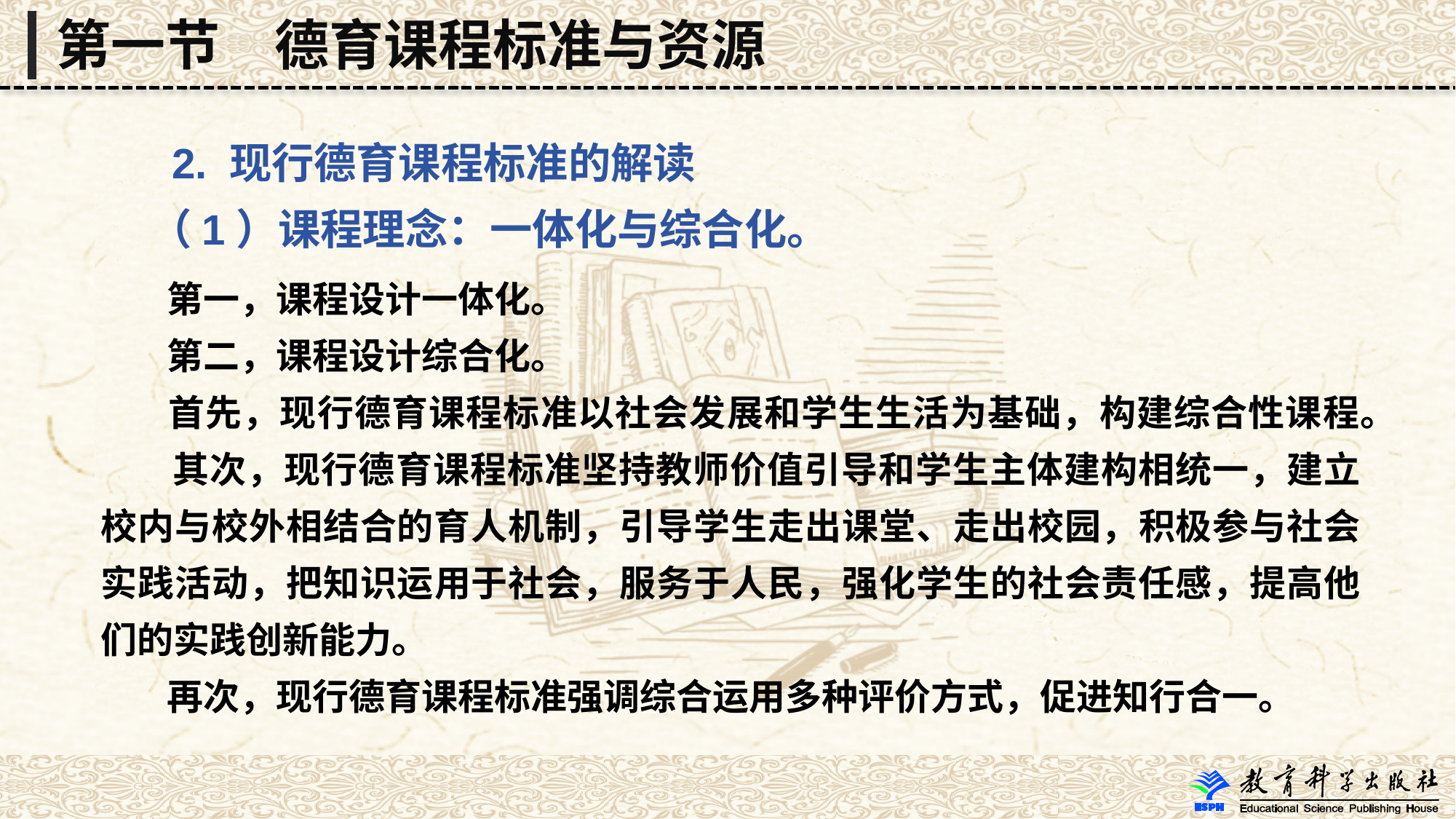

第一节　德育课程标准与资源
      2. 现行德育课程标准的解读
    （1）课程理念：一体化与综合化。

       第一，课程设计一体化。
       第二，课程设计综合化。
       首先，现行德育课程标准以社会发展和学生生活为基础，构建综合性课程。
       其次，现行德育课程标准坚持教师价值引导和学生主体建构相统一，建立校内与校外相结合的育人机制，引导学生走出课堂、走出校园，积极参与社会实践活动，把知识运用于社会，服务于人民，强化学生的社会责任感，提高他们的实践创新能力。
       再次，现行德育课程标准强调综合运用多种评价方式，促进知行合一。